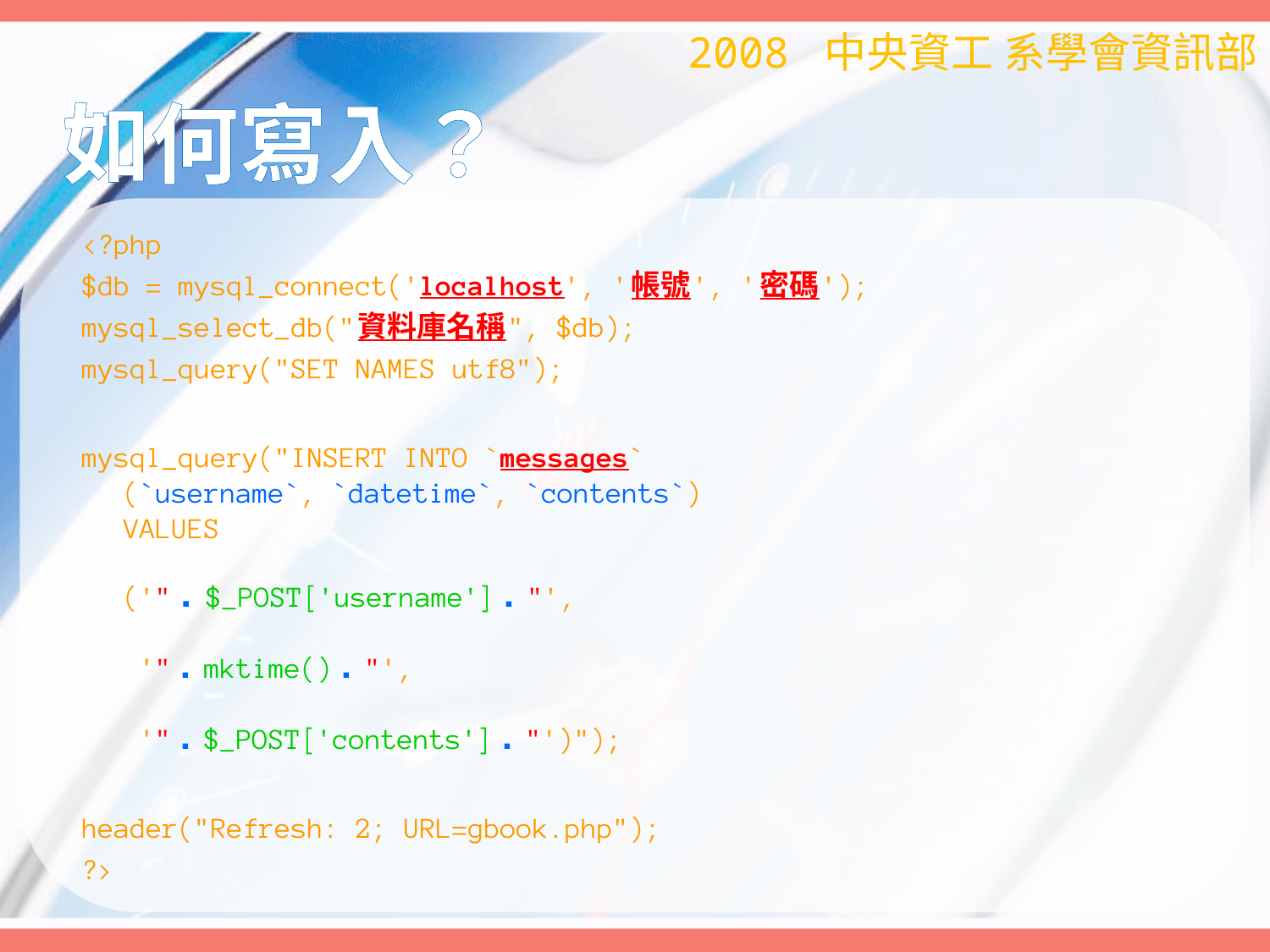

2008 中央資工 系學會資訊部
# 如何寫入？

<?php
$db = mysql_connect('localhost', '帳號', '密碼');
mysql_select_db("資料庫名稱", $db);
mysql_query("SET NAMES utf8");

mysql_query("INSERT INTO `messages`
(`username`, `datetime`, `contents`)
VALUES
('".$_POST['username']."',
 '".mktime()."',
 '".$_POST['contents']."')");

header("Refresh: 2; URL=gbook.php");
?>